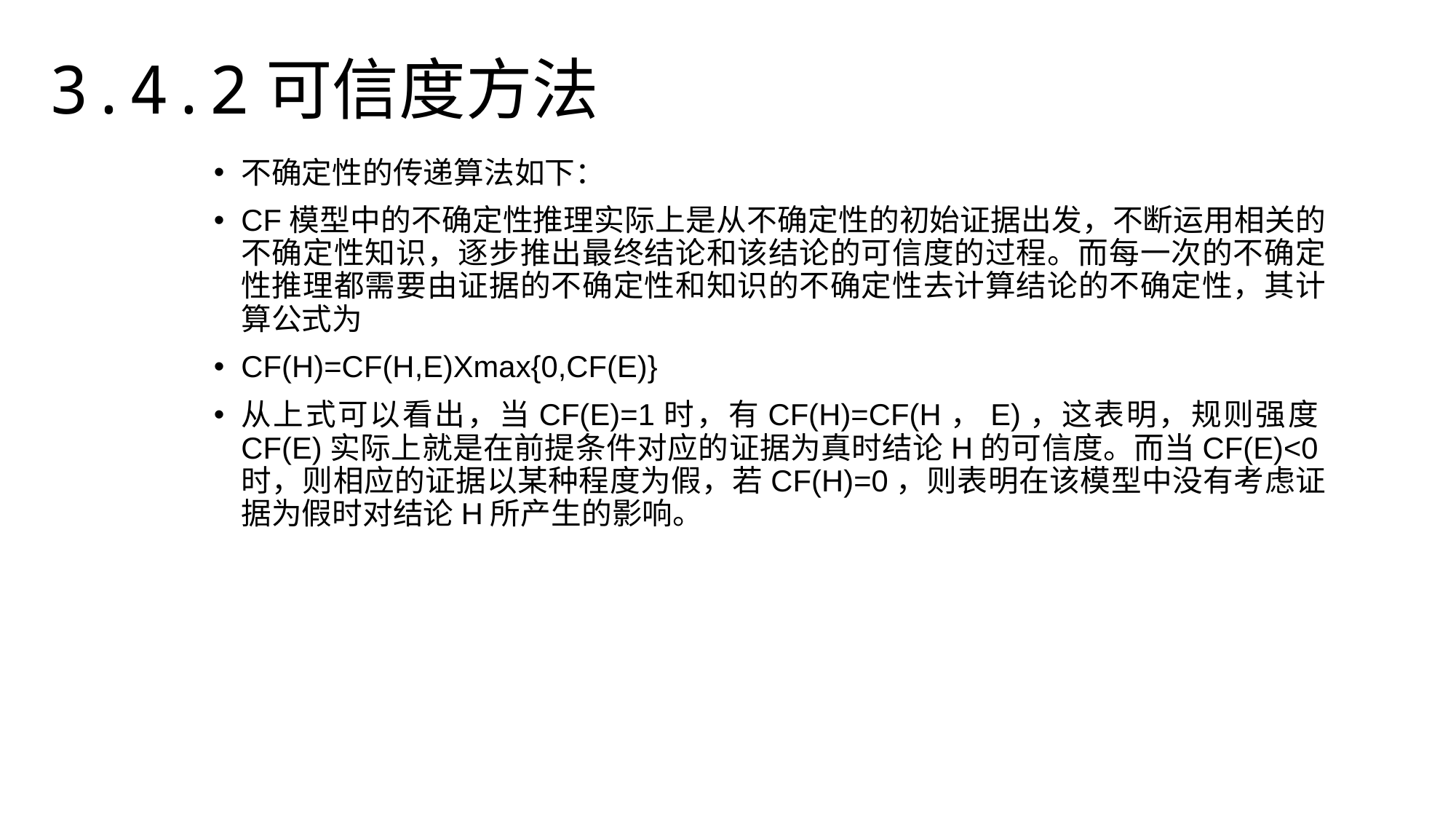

3.4.2可信度方法
不确定性的传递算法如下：
CF模型中的不确定性推理实际上是从不确定性的初始证据出发，不断运用相关的不确定性知识，逐步推出最终结论和该结论的可信度的过程。而每一次的不确定性推理都需要由证据的不确定性和知识的不确定性去计算结论的不确定性，其计算公式为
CF(H)=CF(H,E)Xmax{0,CF(E)}
从上式可以看出，当CF(E)=1时，有CF(H)=CF(H，E)，这表明，规则强度CF(E)实际上就是在前提条件对应的证据为真时结论H的可信度。而当CF(E)<0时，则相应的证据以某种程度为假，若CF(H)=0，则表明在该模型中没有考虑证据为假时对结论H所产生的影响。